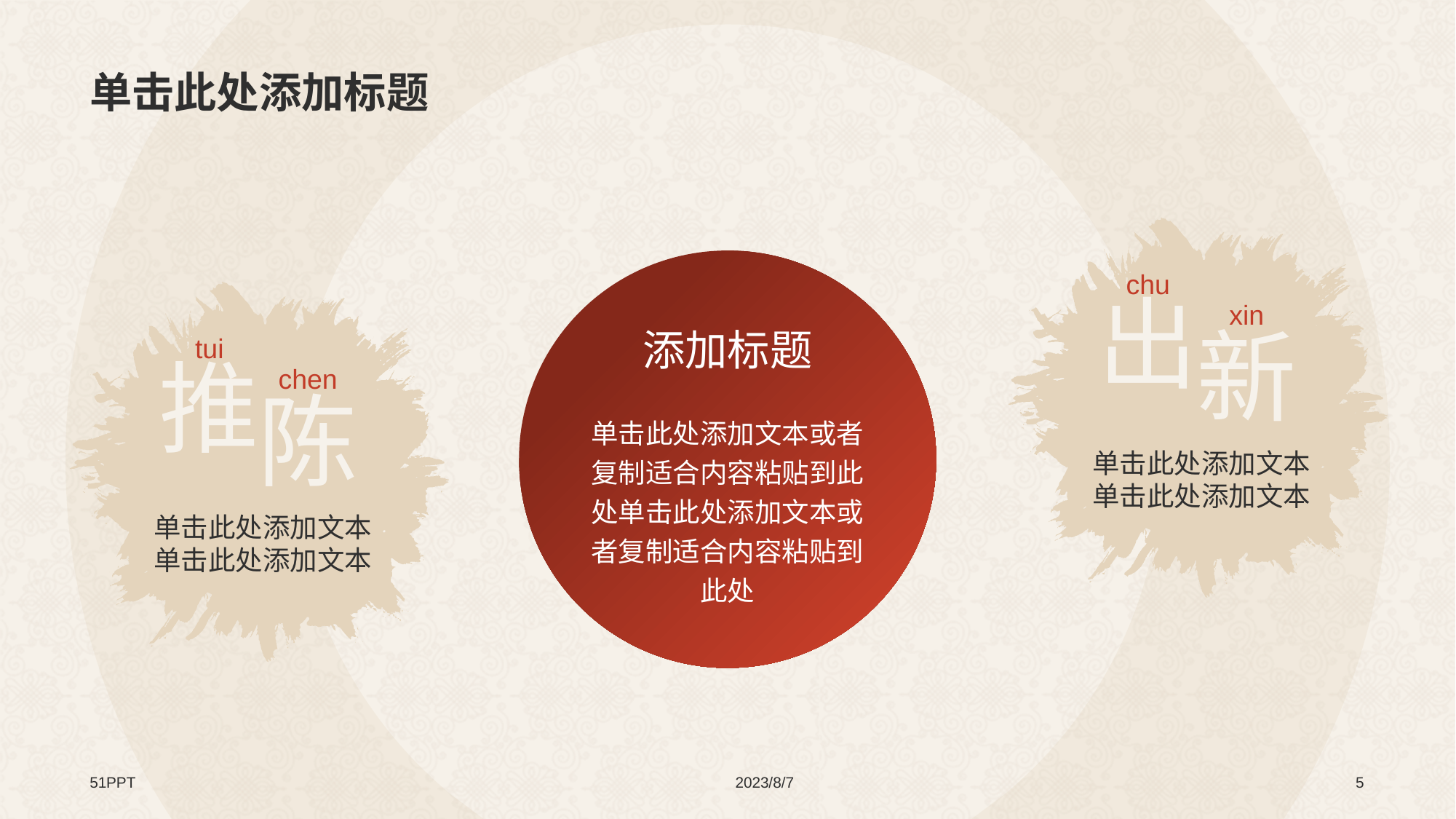

# 单击此处添加标题

chu
出
xin
新
单击此处添加文本单击此处添加文本

添加标题
单击此处添加文本或者复制适合内容粘贴到此处单击此处添加文本或者复制适合内容粘贴到此处

tui
推
chen
陈
单击此处添加文本单击此处添加文本
51PPT
2023/8/7
5